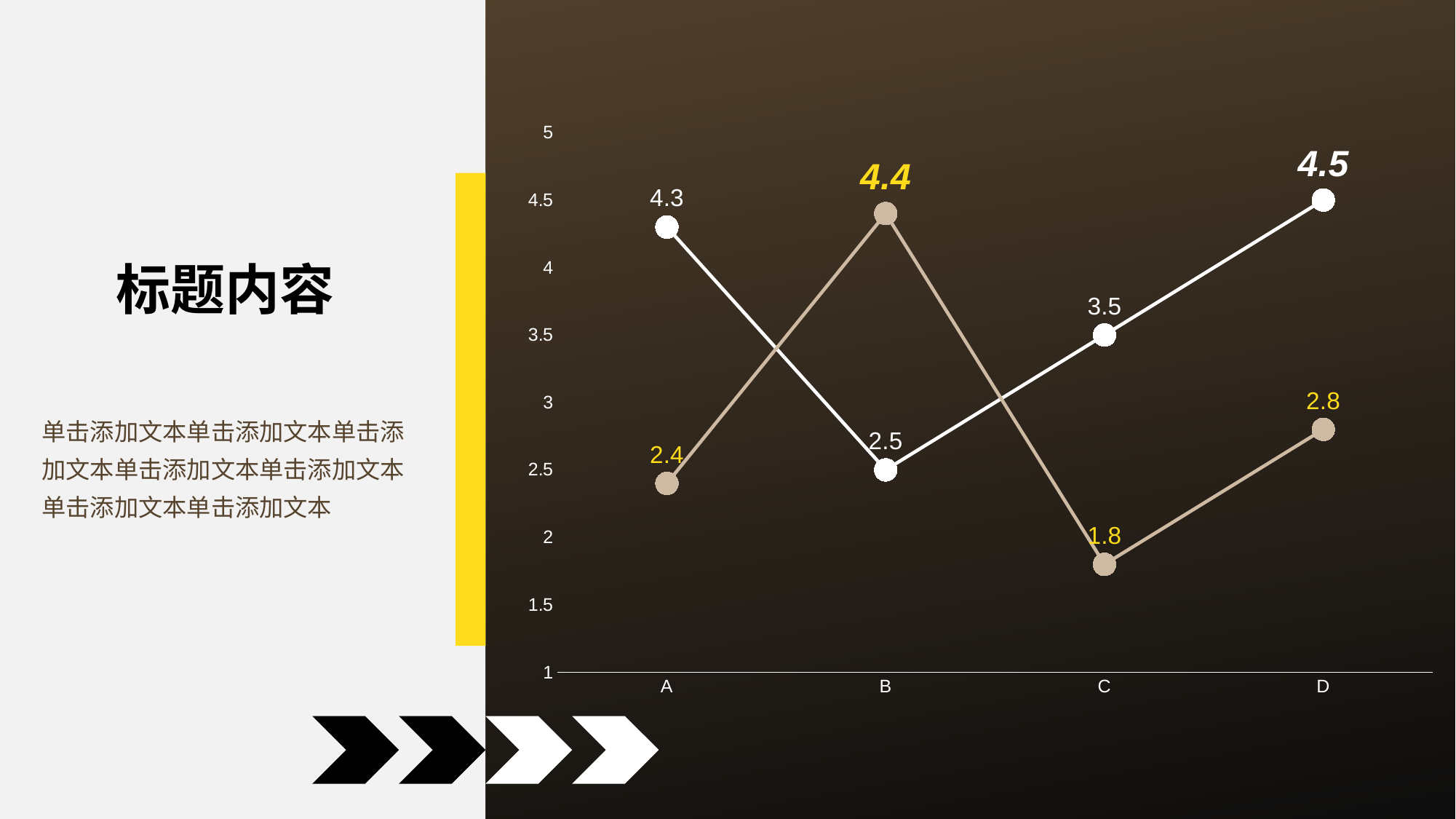

### Chart

| Category | Series 1 | Series 2 |
|---|---|---|
| A | 4.3 | 2.4 |
| B | 2.5 | 4.4 |
| C | 3.5 | 1.8 |
| D | 4.5 | 2.8 |
标题内容

单击添加文本单击添加文本单击添加文本单击添加文本单击添加文本单击添加文本单击添加文本